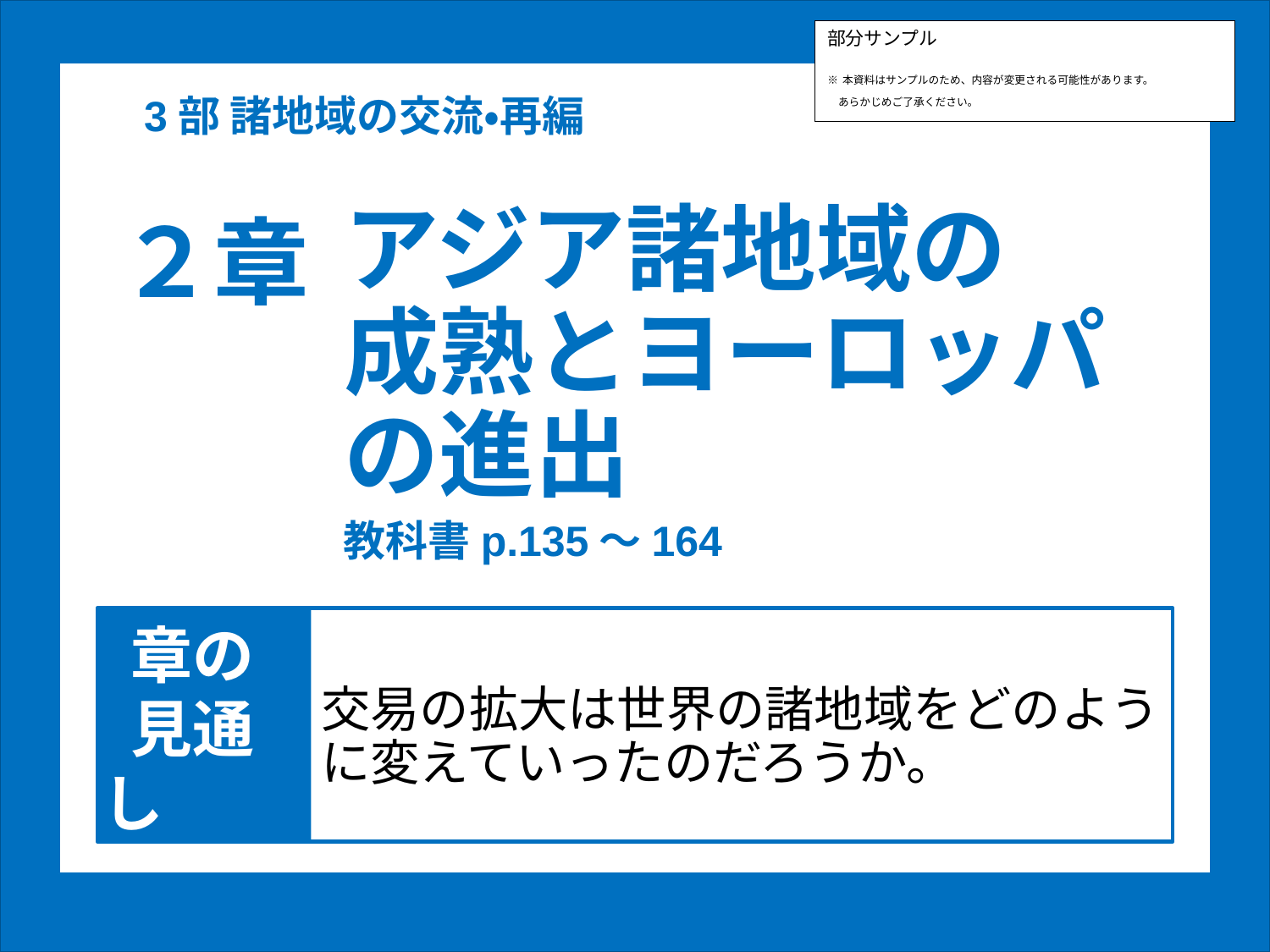

部分サンプル

※本資料はサンプルのため、内容が変更される可能性があります。
　あらかじめご了承ください。
3部 諸地域の交流・再編
２章
# アジア諸地域の 成熟とヨーロッパの進出
教科書p.135～164
交易の拡大は世界の諸地域をどのように変えていったのだろうか。

 章の
 見通し